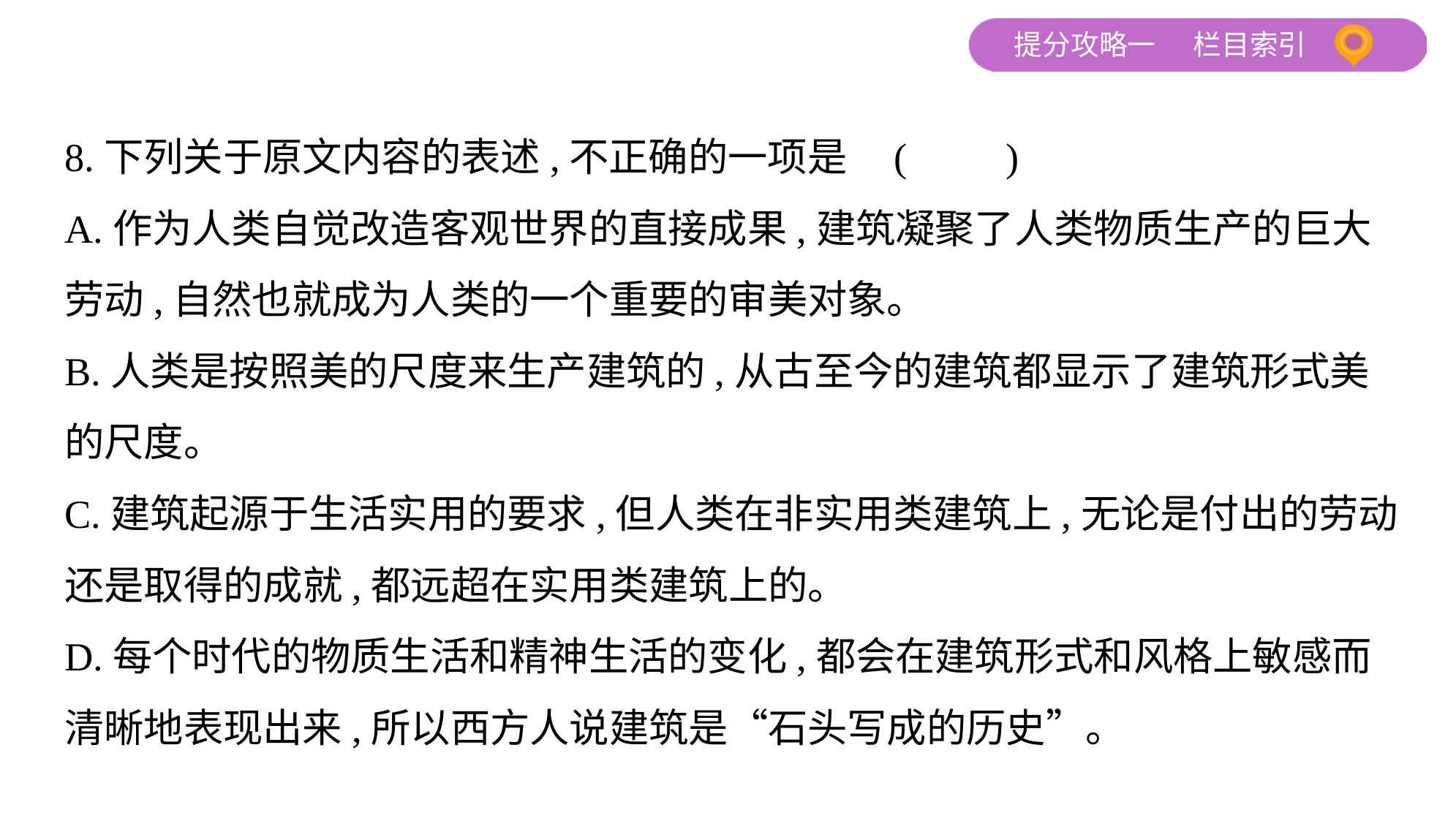

8.下列关于原文内容的表述,不正确的一项是 (　　)
A.作为人类自觉改造客观世界的直接成果,建筑凝聚了人类物质生产的巨大
劳动,自然也就成为人类的一个重要的审美对象。
B.人类是按照美的尺度来生产建筑的,从古至今的建筑都显示了建筑形式美
的尺度。
C.建筑起源于生活实用的要求,但人类在非实用类建筑上,无论是付出的劳动
还是取得的成就,都远超在实用类建筑上的。
D.每个时代的物质生活和精神生活的变化,都会在建筑形式和风格上敏感而
清晰地表现出来,所以西方人说建筑是“石头写成的历史”。